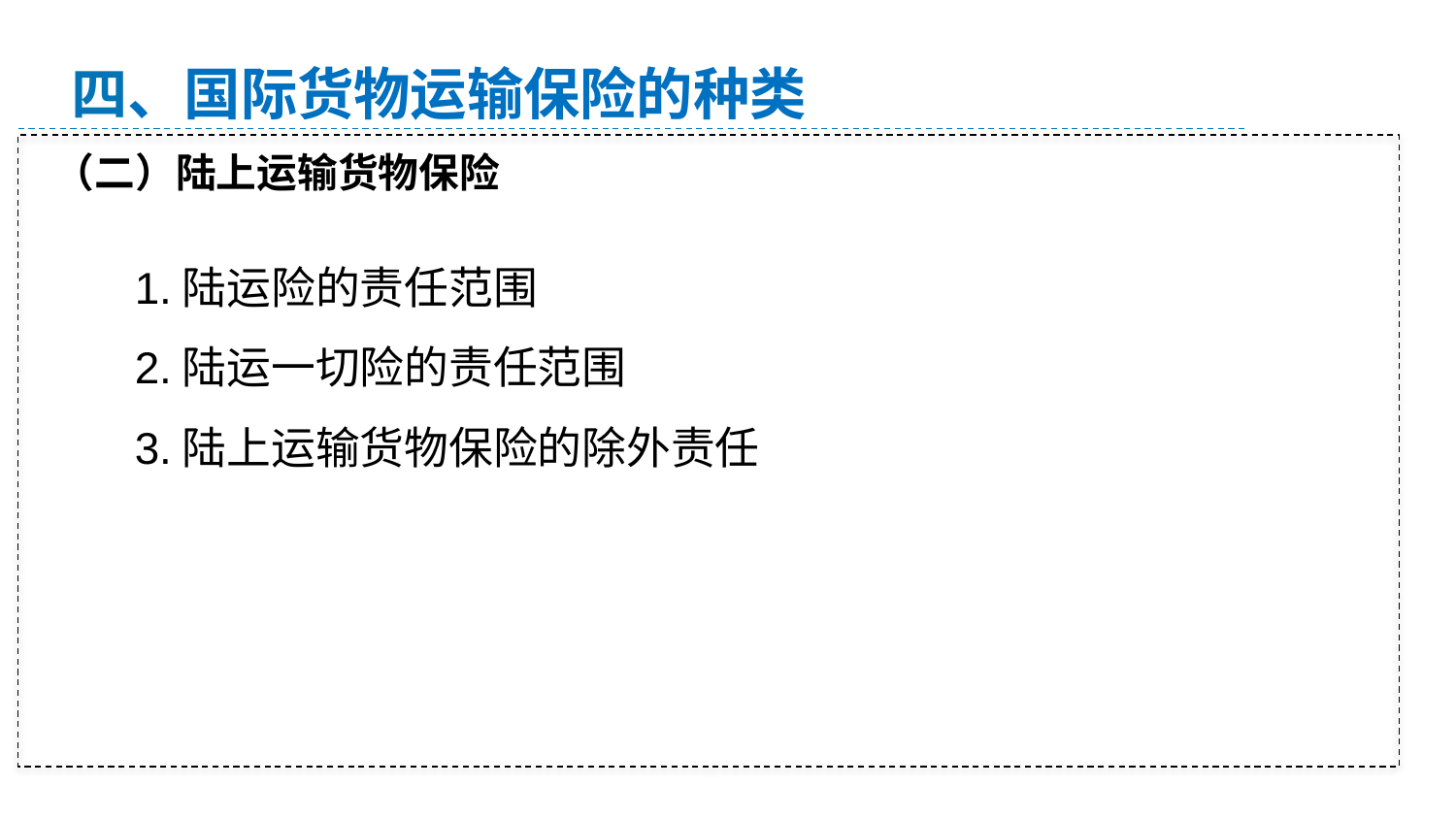

四、国际货物运输保险的种类

（二）陆上运输货物保险
1.陆运险的责任范围
2.陆运一切险的责任范围
3.陆上运输货物保险的除外责任